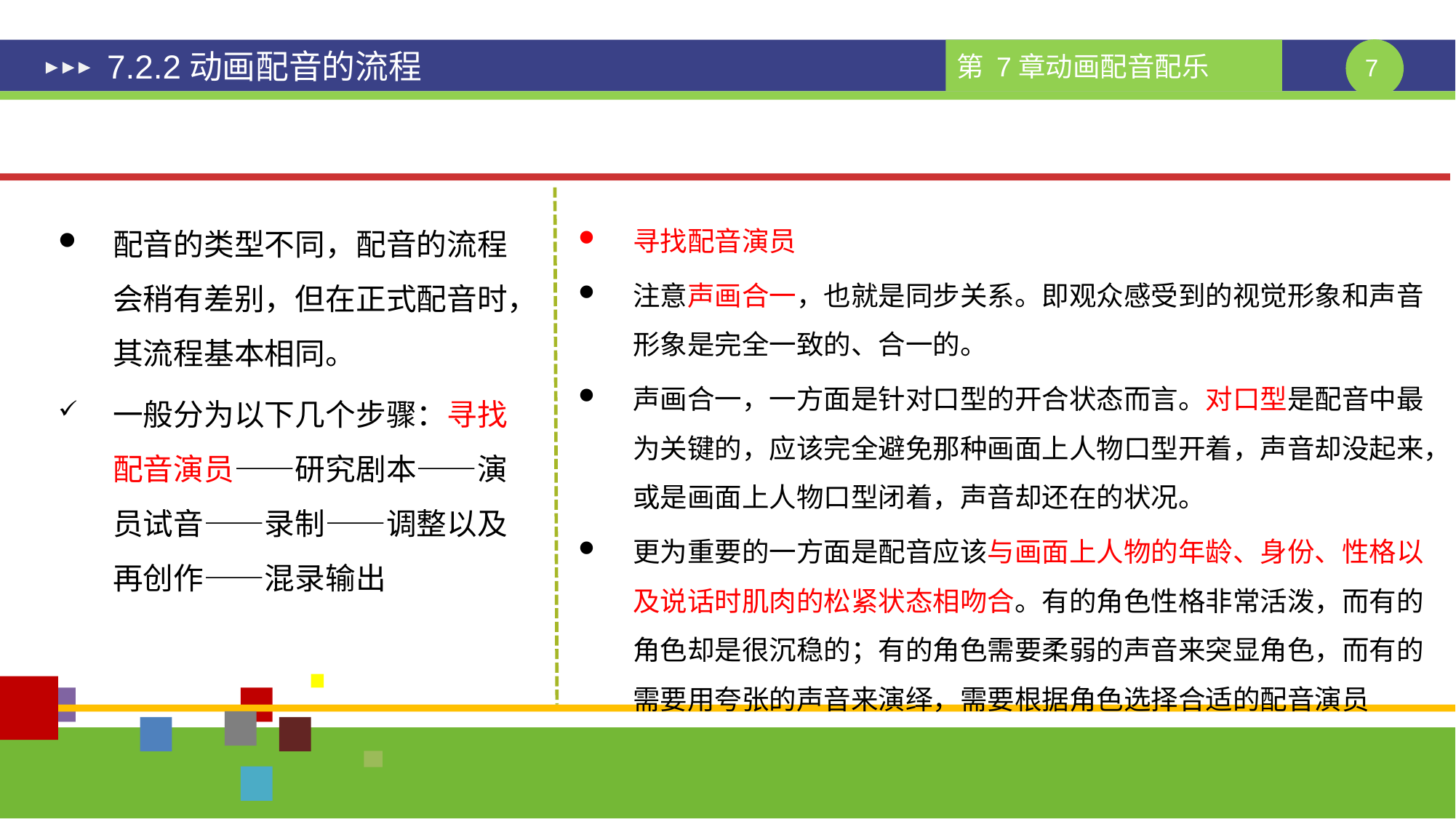

# 7.2.2动画配音的流程

配音的类型不同，配音的流程会稍有差别，但在正式配音时，其流程基本相同。
一般分为以下几个步骤：寻找配音演员——研究剧本——演员试音——录制——调整以及再创作——混录输出

寻找配音演员
注意声画合一，也就是同步关系。即观众感受到的视觉形象和声音形象是完全一致的、合一的。
声画合一，一方面是针对口型的开合状态而言。对口型是配音中最为关键的，应该完全避免那种画面上人物口型开着，声音却没起来，或是画面上人物口型闭着，声音却还在的状况。
更为重要的一方面是配音应该与画面上人物的年龄、身份、性格以及说话时肌肉的松紧状态相吻合。有的角色性格非常活泼，而有的角色却是很沉稳的；有的角色需要柔弱的声音来突显角色，而有的需要用夸张的声音来演绎，需要根据角色选择合适的配音演员